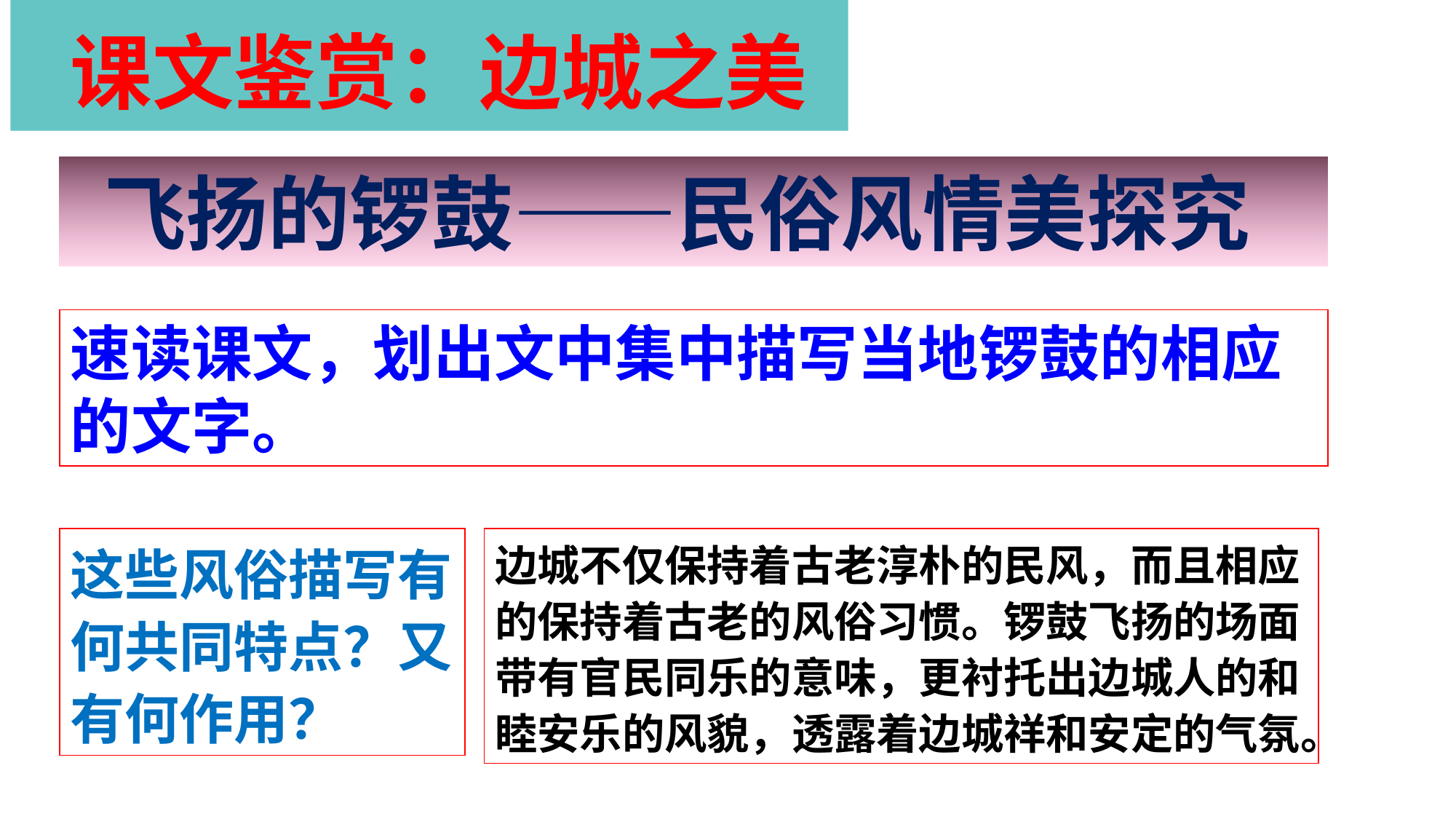

课文鉴赏：边城之美
 飞扬的锣鼓——民俗风情美探究
速读课文，划出文中集中描写当地锣鼓的相应的文字。
这些风俗描写有何共同特点？又有何作用？
边城不仅保持着古老淳朴的民风，而且相应的保持着古老的风俗习惯。锣鼓飞扬的场面带有官民同乐的意味，更衬托出边城人的和睦安乐的风貌，透露着边城祥和安定的气氛。